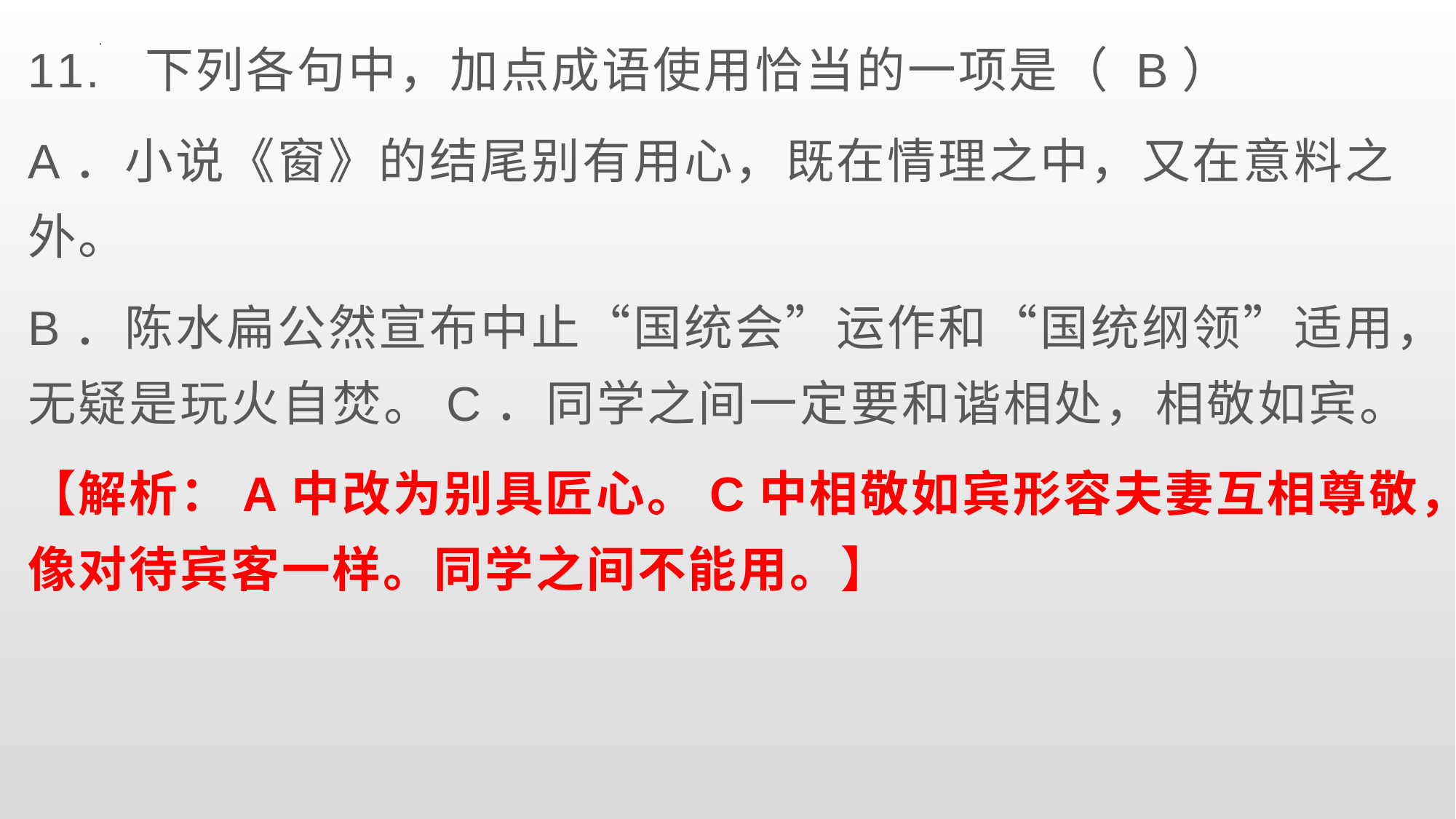

11.  下列各句中，加点成语使用恰当的一项是（ B）
A．小说《窗》的结尾别有用心，既在情理之中，又在意料之外。
B．陈水扁公然宣布中止“国统会”运作和“国统纲领”适用，无疑是玩火自焚。C．同学之间一定要和谐相处，相敬如宾。
【解析：A中改为别具匠心。C中相敬如宾形容夫妻互相尊敬，像对待宾客一样。同学之间不能用。】